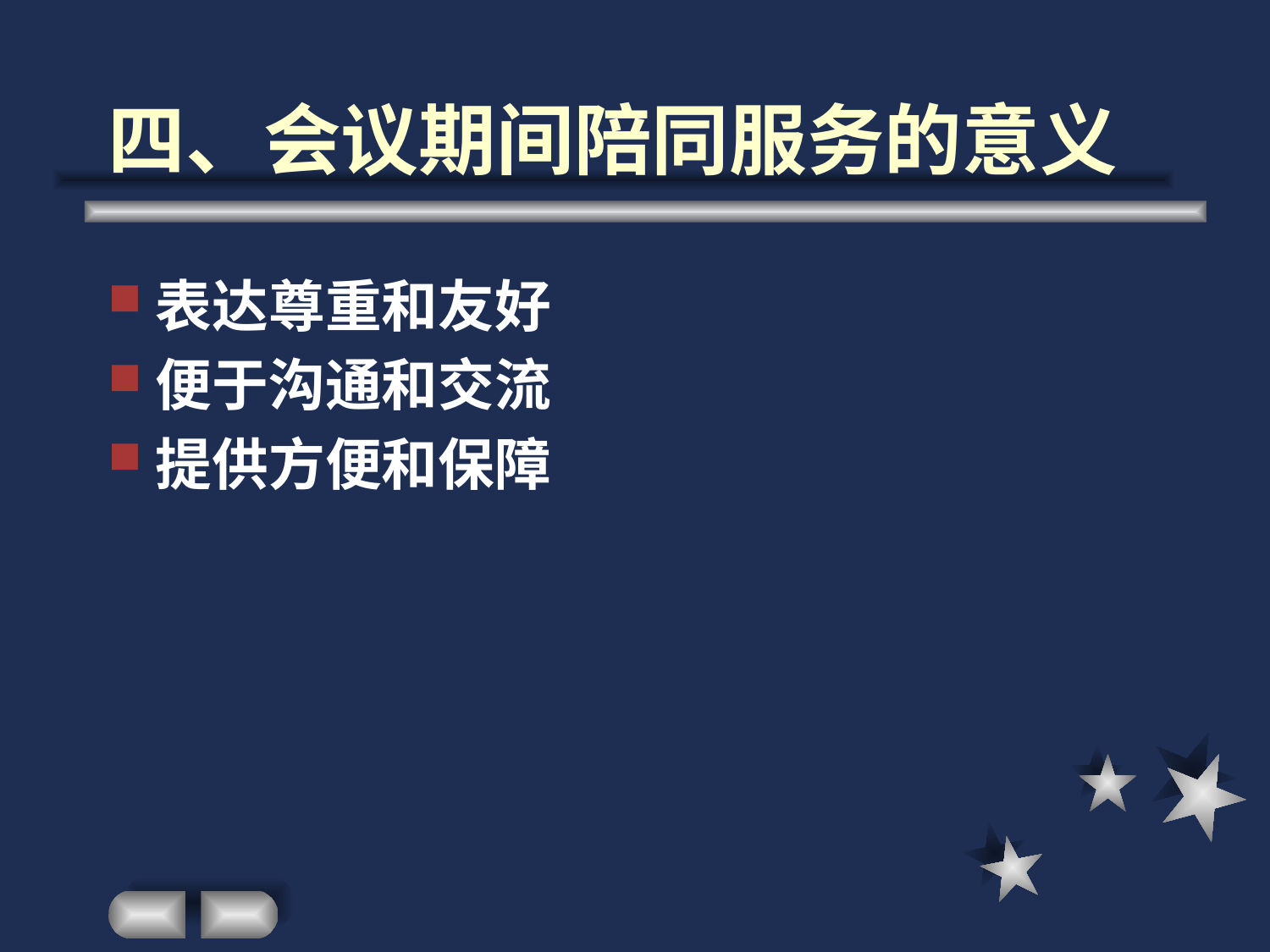

# 四、会议期间陪同服务的意义
表达尊重和友好
便于沟通和交流
提供方便和保障